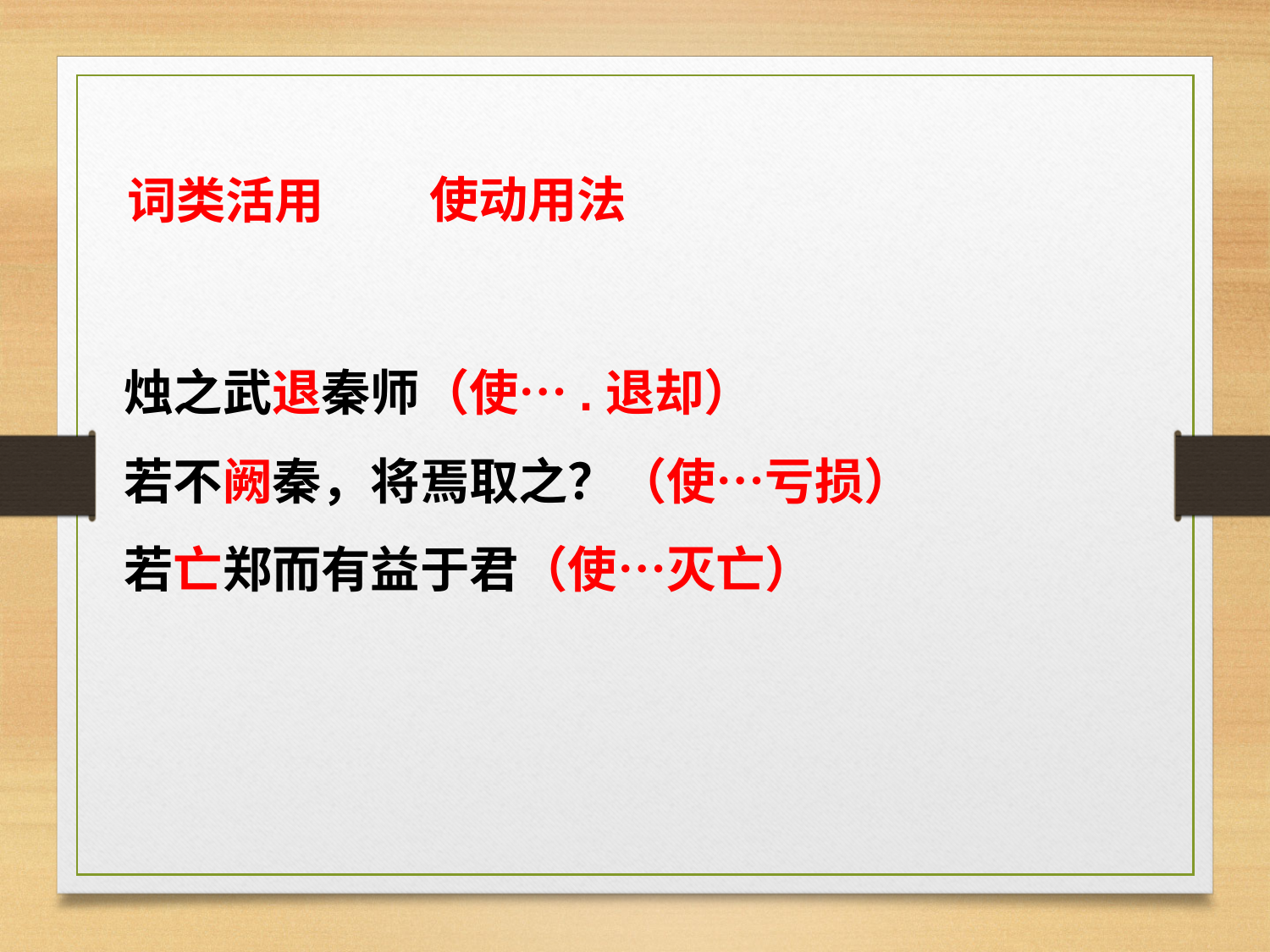

词类活用
使动用法
烛之武退秦师（使….退却）
若不阙秦，将焉取之？（使…亏损）
若亡郑而有益于君（使…灭亡）